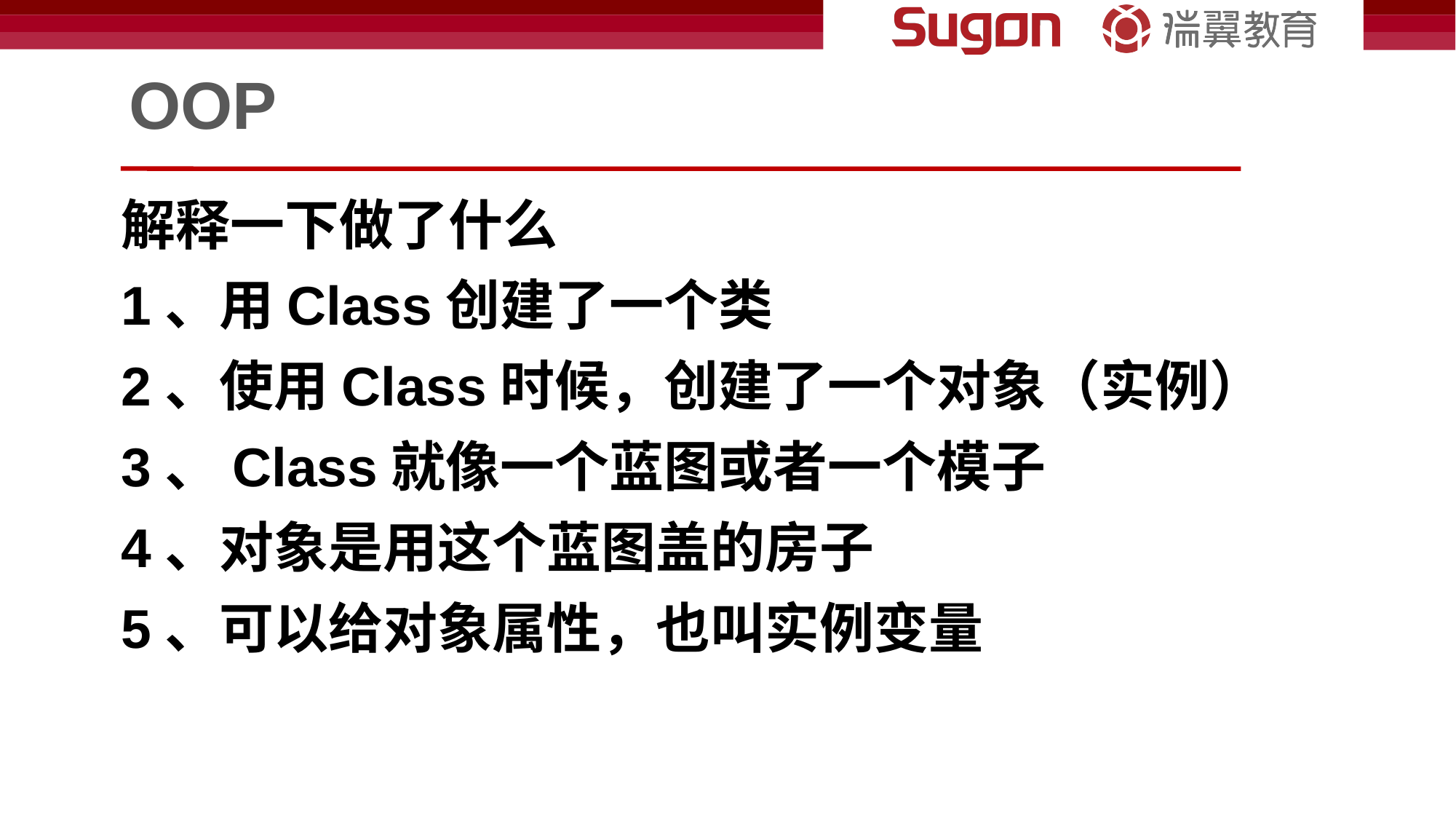

# OOP
解释一下做了什么
1、用Class创建了一个类
2、使用Class时候，创建了一个对象（实例）
3、Class就像一个蓝图或者一个模子
4、对象是用这个蓝图盖的房子
5、可以给对象属性，也叫实例变量